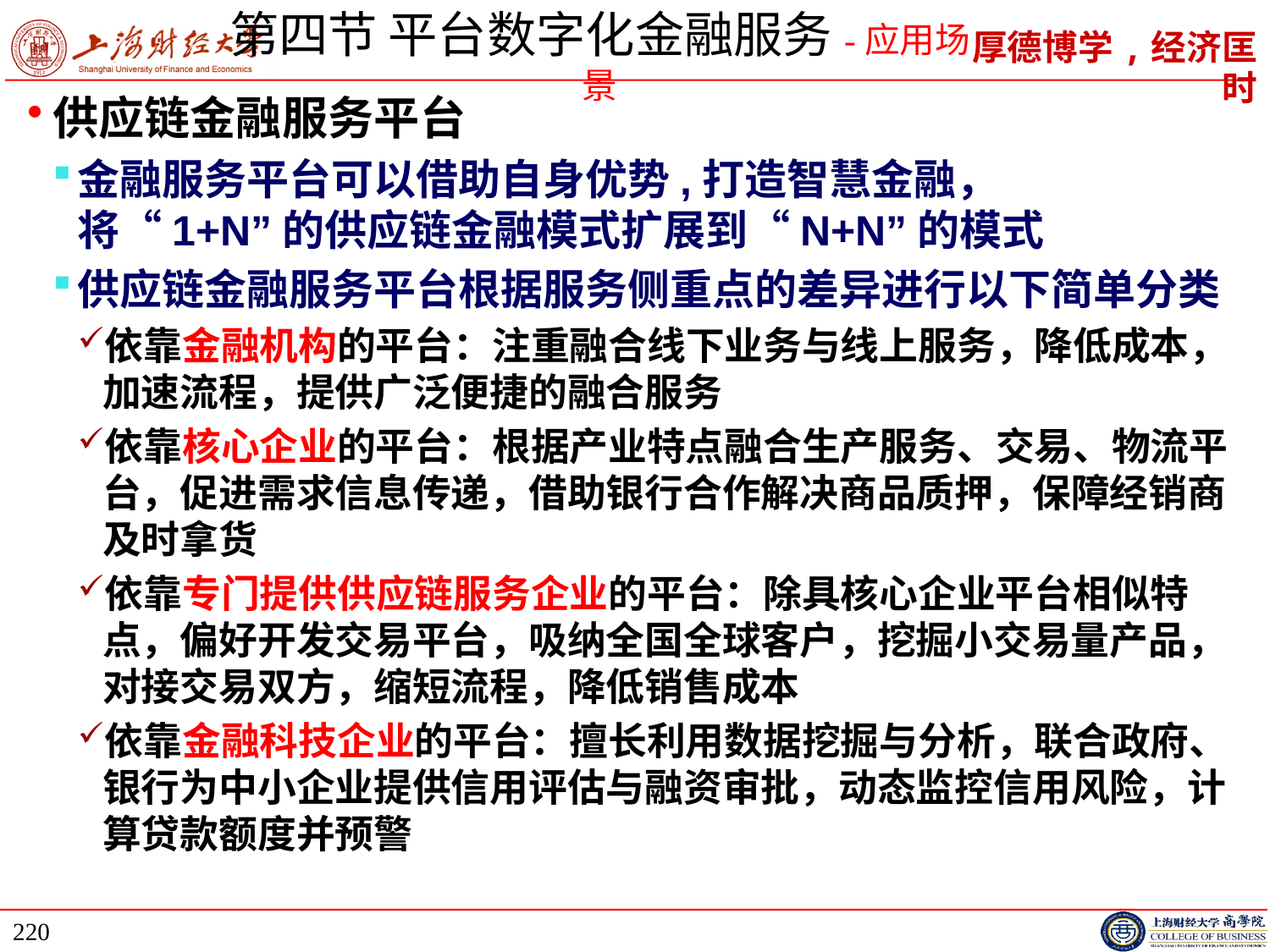

# 第四节 平台数字化金融服务-应用场景
供应链金融服务平台
金融服务平台可以借助自身优势,打造智慧金融，将“1+N”的供应链金融模式扩展到“N+N”的模式
供应链金融服务平台根据服务侧重点的差异进行以下简单分类
依靠金融机构的平台：注重融合线下业务与线上服务，降低成本，加速流程，提供广泛便捷的融合服务
依靠核心企业的平台：根据产业特点融合生产服务、交易、物流平台，促进需求信息传递，借助银行合作解决商品质押，保障经销商及时拿货
依靠专门提供供应链服务企业的平台：除具核心企业平台相似特点，偏好开发交易平台，吸纳全国全球客户，挖掘小交易量产品，对接交易双方，缩短流程，降低销售成本
依靠金融科技企业的平台：擅长利用数据挖掘与分析，联合政府、银行为中小企业提供信用评估与融资审批，动态监控信用风险，计算贷款额度并预警
220